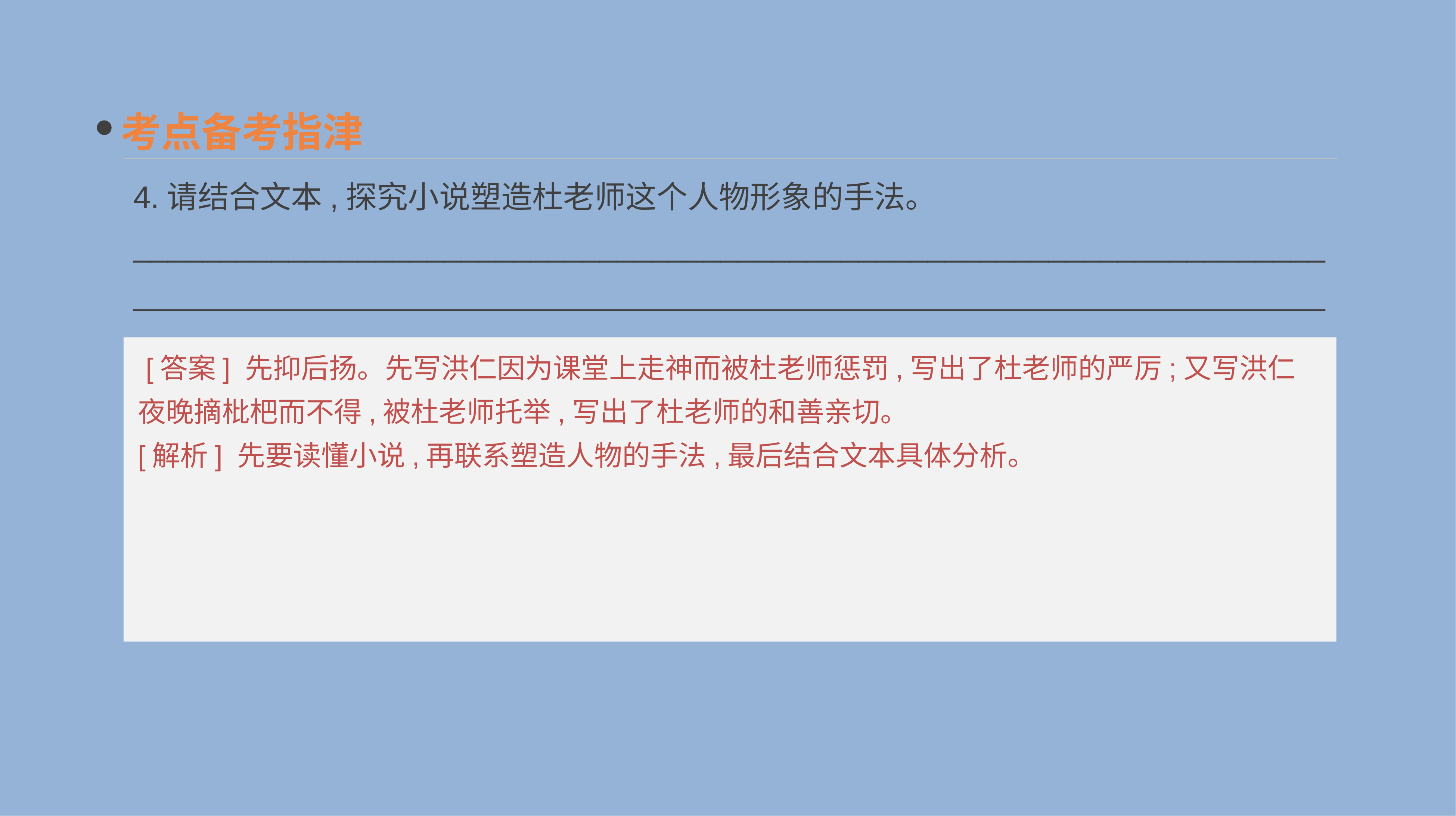

考点备考指津

4.请结合文本,探究小说塑造杜老师这个人物形象的手法。
__________________________________________________________________________________________________________________________________________________________________________

 [答案] 先抑后扬。先写洪仁因为课堂上走神而被杜老师惩罚,写出了杜老师的严厉;又写洪仁夜晚摘枇杷而不得,被杜老师托举,写出了杜老师的和善亲切。
[解析] 先要读懂小说,再联系塑造人物的手法,最后结合文本具体分析。